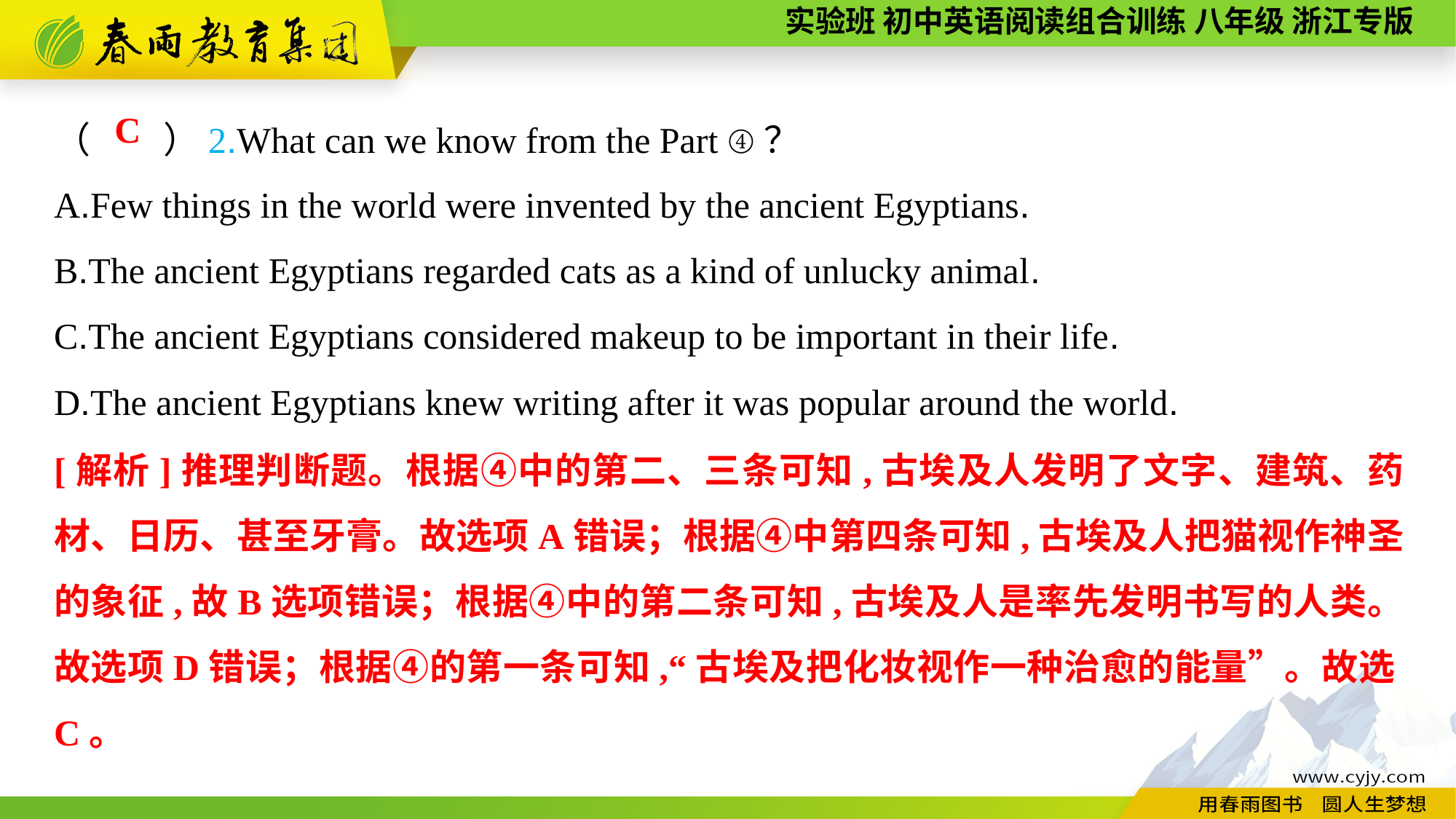

（　　）2.What can we know from the Part ④？
A.Few things in the world were invented by the ancient Egyptians.
B.The ancient Egyptians regarded cats as a kind of unlucky animal.
C.The ancient Egyptians considered makeup to be important in their life.
D.The ancient Egyptians knew writing after it was popular around the world.
C
[解析]推理判断题。根据④中的第二、三条可知,古埃及人发明了文字、建筑、药材、日历、甚至牙膏。故选项A错误；根据④中第四条可知,古埃及人把猫视作神圣的象征,故B选项错误；根据④中的第二条可知,古埃及人是率先发明书写的人类。故选项D错误；根据④的第一条可知,“古埃及把化妆视作一种治愈的能量”。故选C。